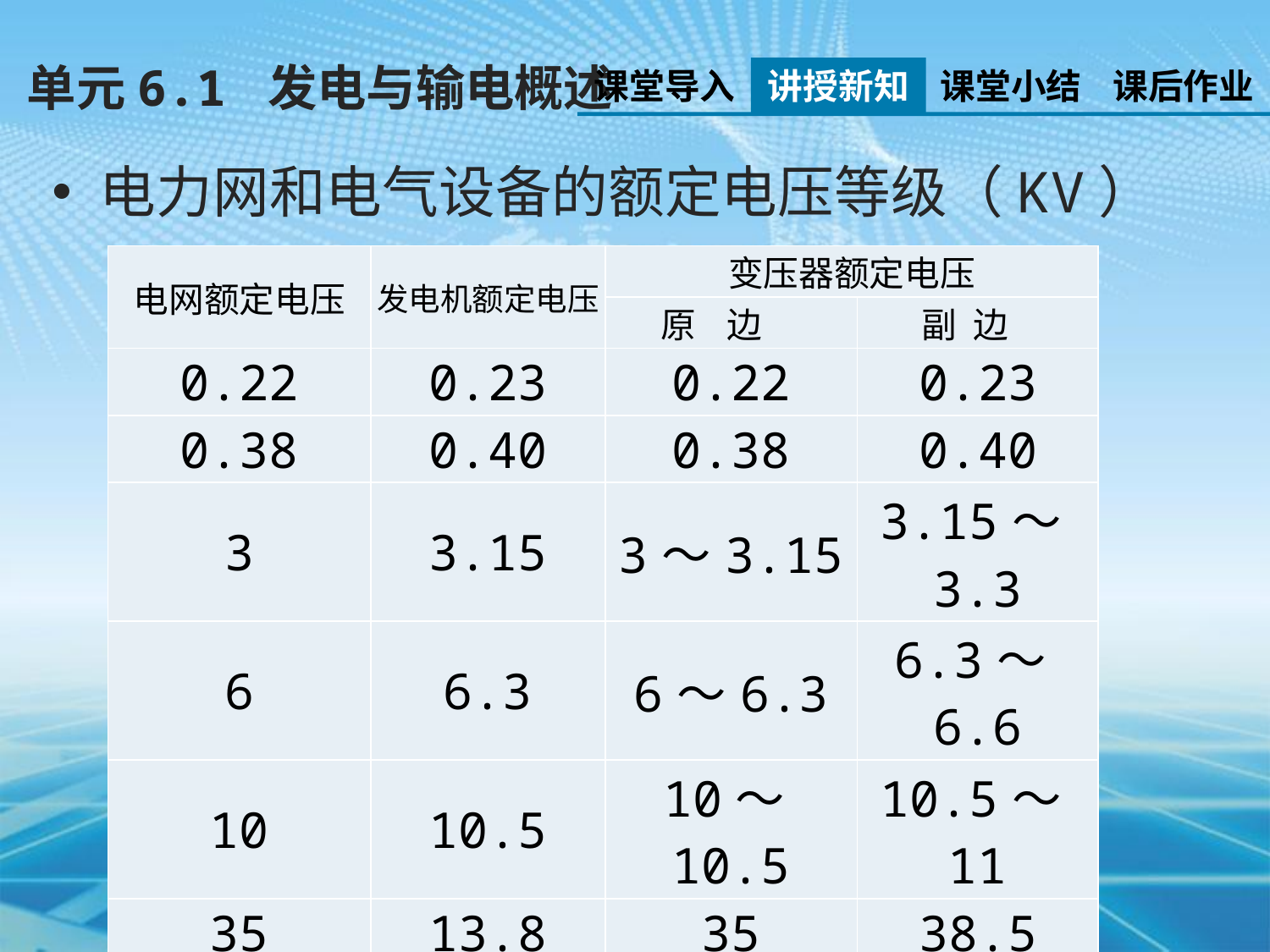

单元6.1 发电与输电概述
课堂导入
讲授新知
课堂小结
课后作业
电力网和电气设备的额定电压等级（KV）
| 电网额定电压 | 发电机额定电压 | 变压器额定电压 |  |
| --- | --- | --- | --- |
|  |  | 原 边 | 副 边 |
| 0.22 | 0.23 | 0.22 | 0.23 |
| 0.38 | 0.40 | 0.38 | 0.40 |
| 3 | 3.15 | 3～3.15 | 3.15～3.3 |
| 6 | 6.3 | 6～6.3 | 6.3～6.6 |
| 10 | 10.5 | 10～10.5 | 10.5～11 |
| 35 | 13.8 | 35 | 38.5 |
| 110 | 15.75 | 110 | 121 |
| 220 | 18.00 | 220 | 242 |